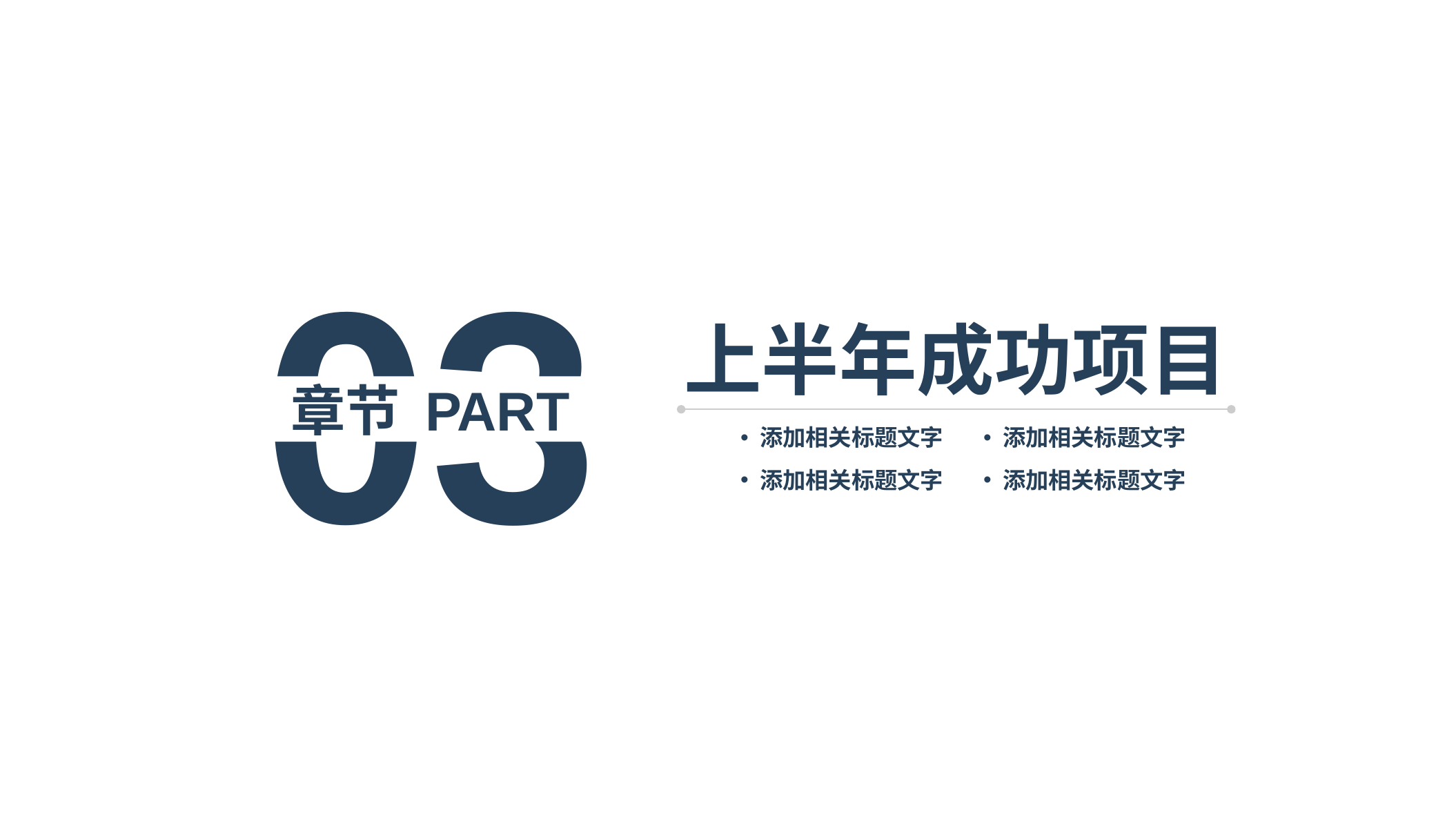

03
上半年成功项目
章节 PART
添加相关标题文字
添加相关标题文字
添加相关标题文字
添加相关标题文字